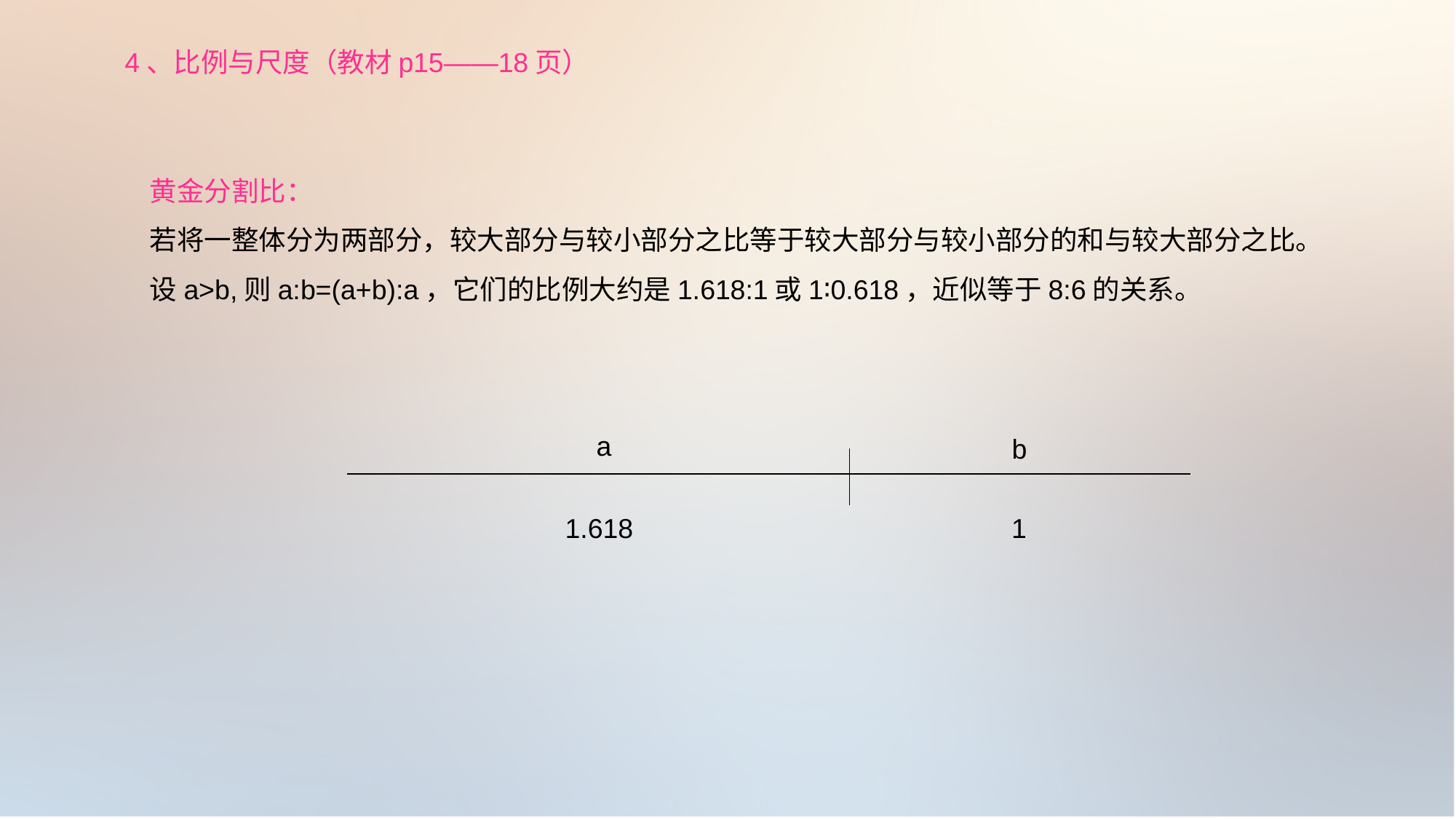

4、比例与尺度（教材p15——18页）
黄金分割比：
若将一整体分为两部分，较大部分与较小部分之比等于较大部分与较小部分的和与较大部分之比。
设a>b,则a:b=(a+b):a，它们的比例大约是1.618:1或1∶0.618，近似等于8:6的关系。
a
b
1.618
1